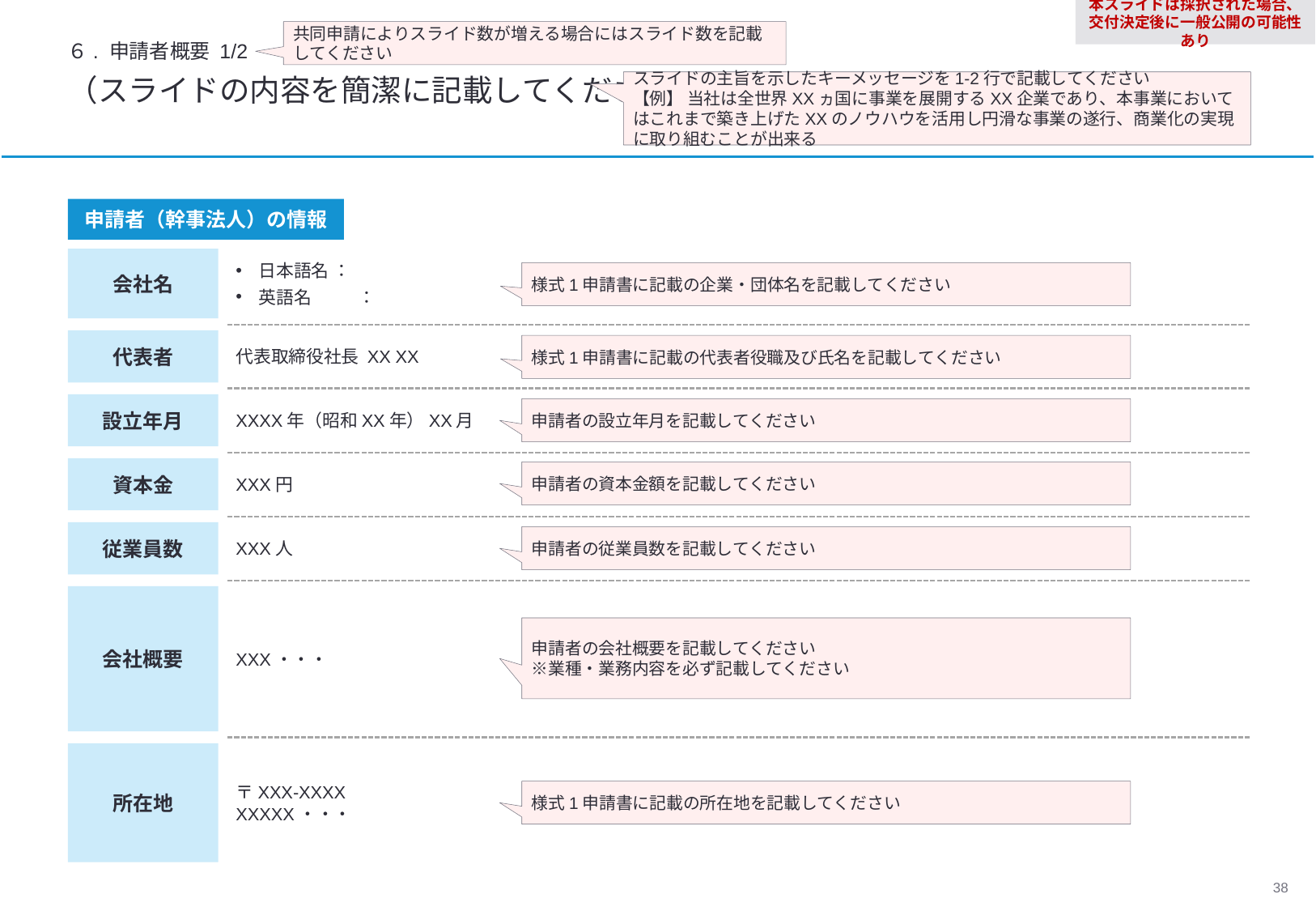

本スライドは採択された場合、交付決定後に一般公開の可能性あり
共同申請によりスライド数が増える場合にはスライド数を記載してください
６. 申請者概要 1/2
（スライドの内容を簡潔に記載してください）
スライドの主旨を示したキーメッセージを1-2行で記載してください
【例】 当社は全世界XXヵ国に事業を展開するXX企業であり、本事業においてはこれまで築き上げたXXのノウハウを活用し円滑な事業の遂行、商業化の実現に取り組むことが出来る
申請者（幹事法人）の情報
会社名
日本語名 ：
英語名	：
様式1申請書に記載の企業・団体名を記載してください
代表者
代表取締役社長 XX XX
様式1申請書に記載の代表者役職及び氏名を記載してください
設立年月
XXXX年（昭和XX年）XX月
申請者の設立年月を記載してください
資本金
XXX円
申請者の資本金額を記載してください
従業員数
XXX人
申請者の従業員数を記載してください
会社概要
XXX・・・
申請者の会社概要を記載してください
※業種・業務内容を必ず記載してください
所在地
〒XXX-XXXX
XXXXX・・・
様式1申請書に記載の所在地を記載してください